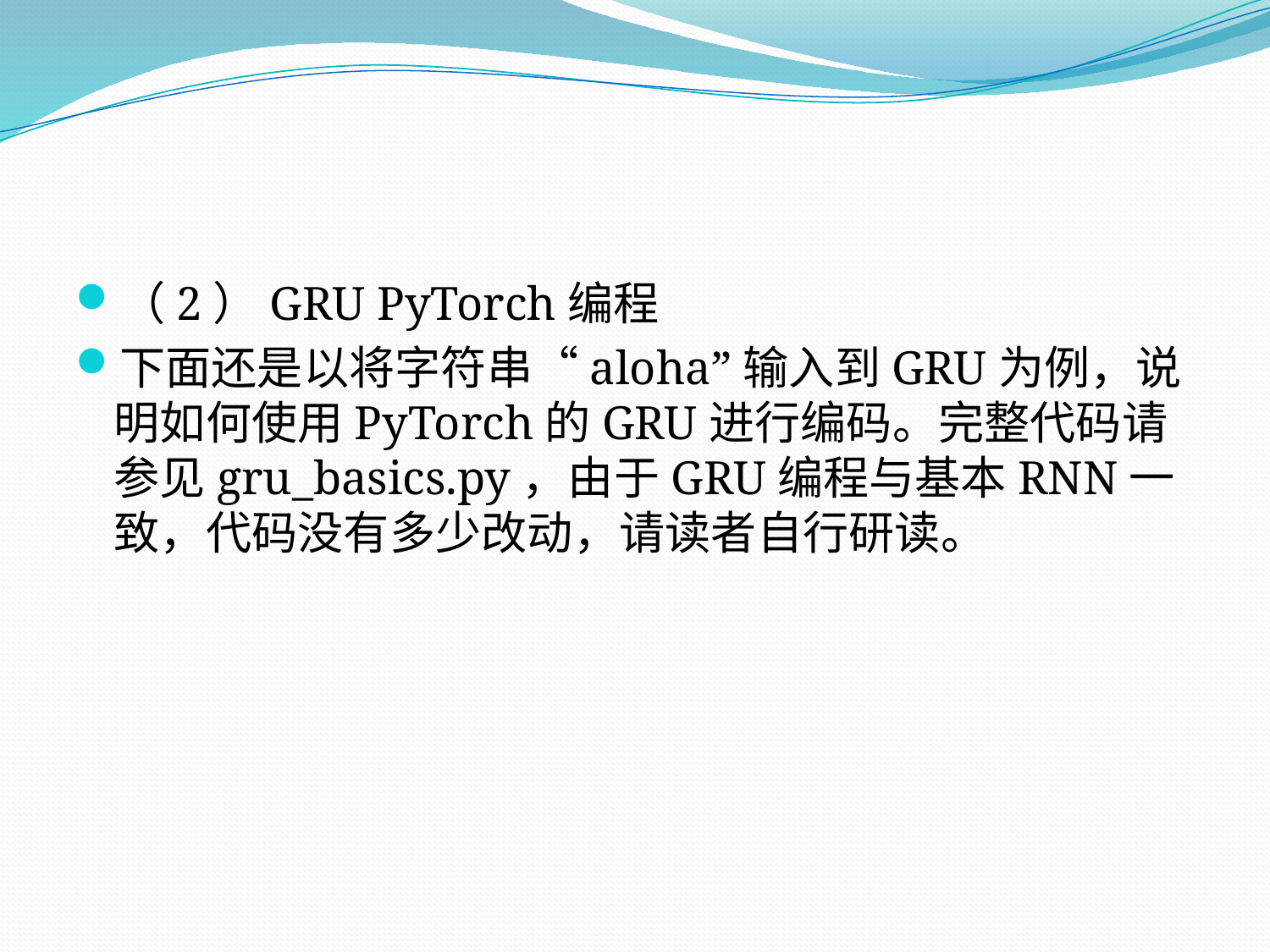

（2）GRU PyTorch编程
下面还是以将字符串“aloha”输入到GRU为例，说明如何使用PyTorch的GRU进行编码。完整代码请参见gru_basics.py，由于GRU编程与基本RNN一致，代码没有多少改动，请读者自行研读。